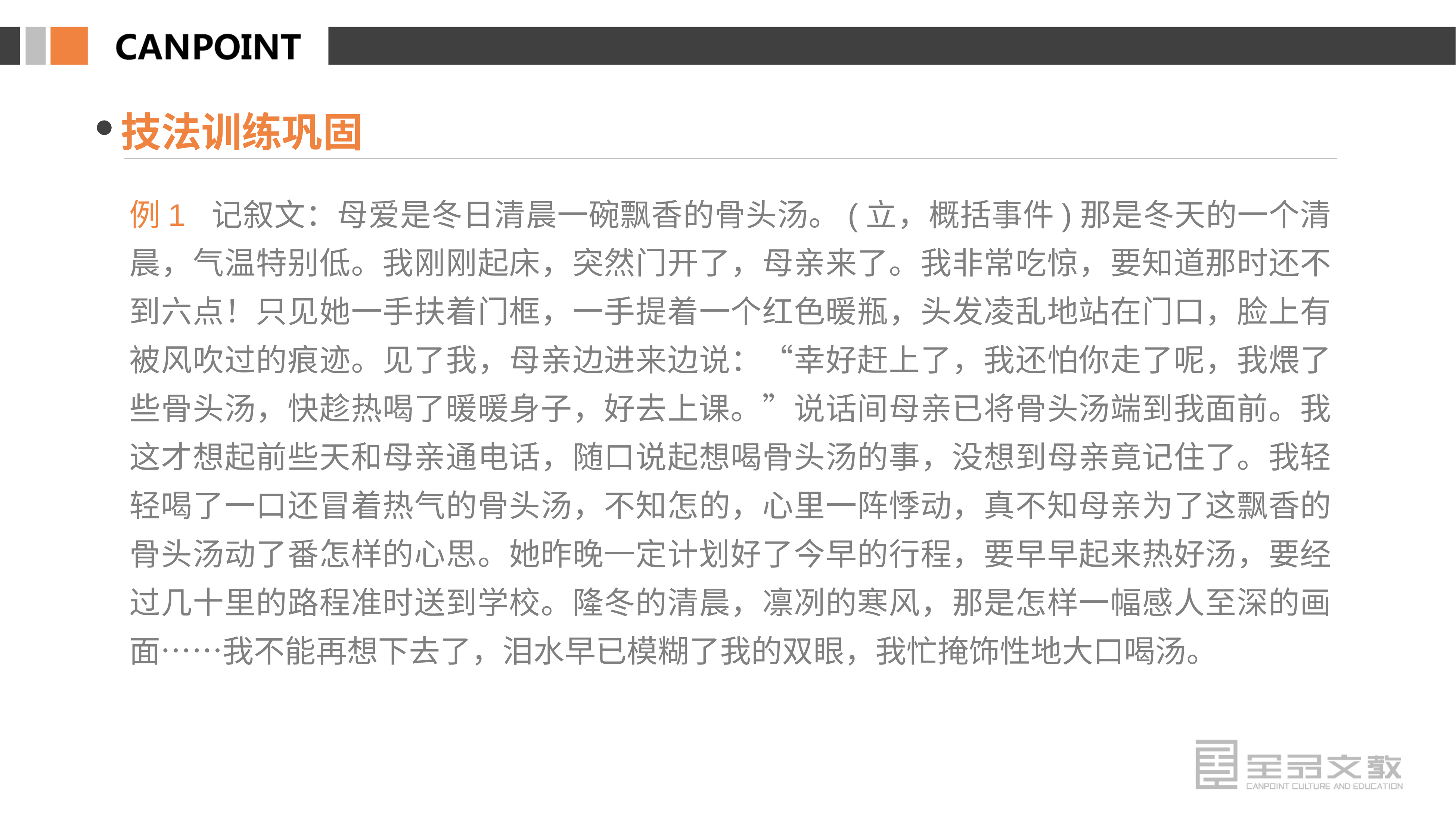

技法训练巩固

例1  记叙文：母爱是冬日清晨一碗飘香的骨头汤。(立，概括事件)那是冬天的一个清晨，气温特别低。我刚刚起床，突然门开了，母亲来了。我非常吃惊，要知道那时还不到六点！只见她一手扶着门框，一手提着一个红色暖瓶，头发凌乱地站在门口，脸上有被风吹过的痕迹。见了我，母亲边进来边说：“幸好赶上了，我还怕你走了呢，我煨了些骨头汤，快趁热喝了暖暖身子，好去上课。”说话间母亲已将骨头汤端到我面前。我这才想起前些天和母亲通电话，随口说起想喝骨头汤的事，没想到母亲竟记住了。我轻轻喝了一口还冒着热气的骨头汤，不知怎的，心里一阵悸动，真不知母亲为了这飘香的骨头汤动了番怎样的心思。她昨晚一定计划好了今早的行程，要早早起来热好汤，要经过几十里的路程准时送到学校。隆冬的清晨，凛冽的寒风，那是怎样一幅感人至深的画面……我不能再想下去了，泪水早已模糊了我的双眼，我忙掩饰性地大口喝汤。